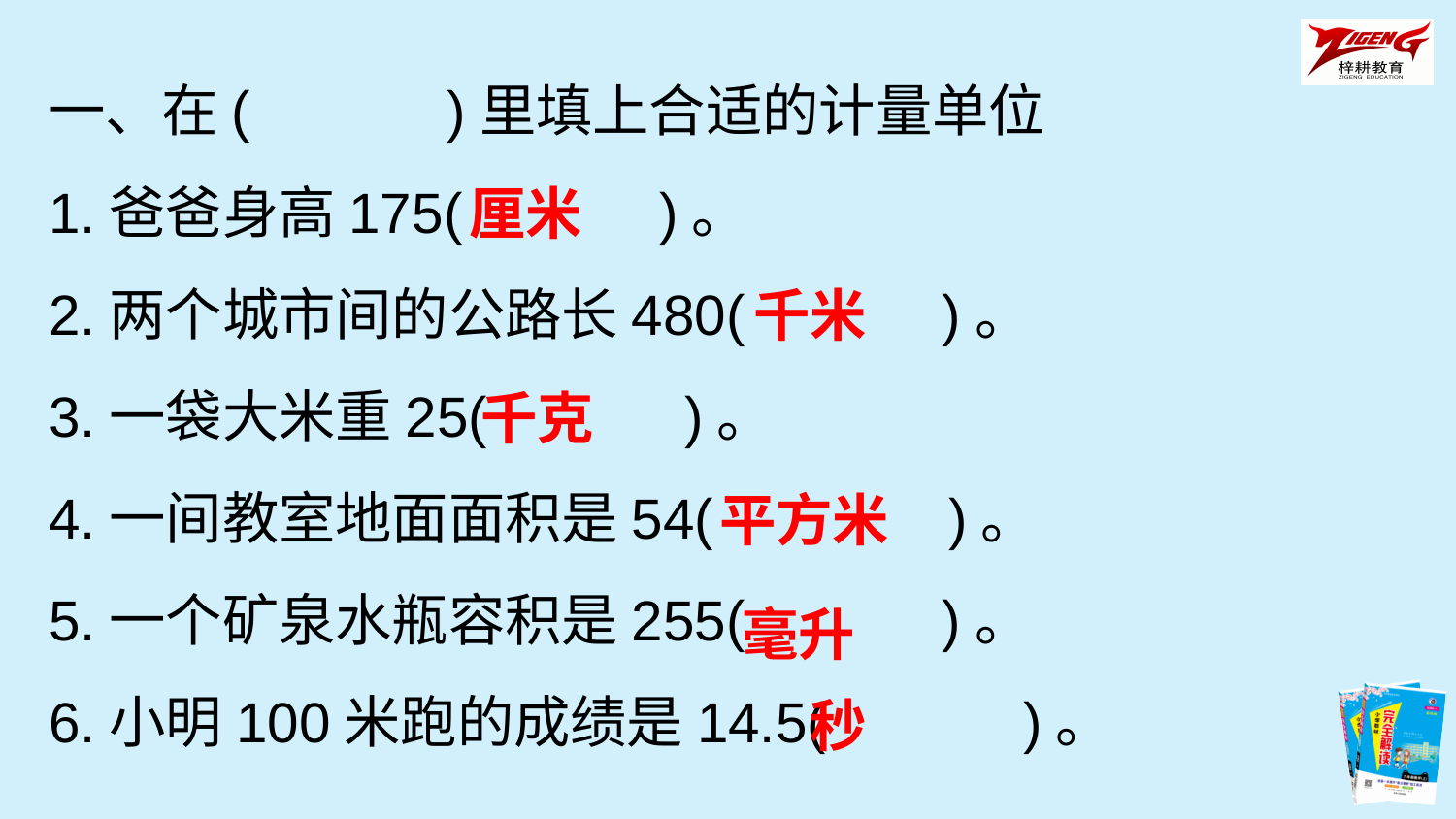

一、在(　　　)里填上合适的计量单位
1.爸爸身高175(　　　)。
2.两个城市间的公路长480(　　　)。
3.一袋大米重25(　　　)。
4.一间教室地面面积是54(　   　　)。
5.一个矿泉水瓶容积是255(　　　)。
6.小明100米跑的成绩是14.5(　　　)。
厘米
千米
千克
平方米
毫升
秒